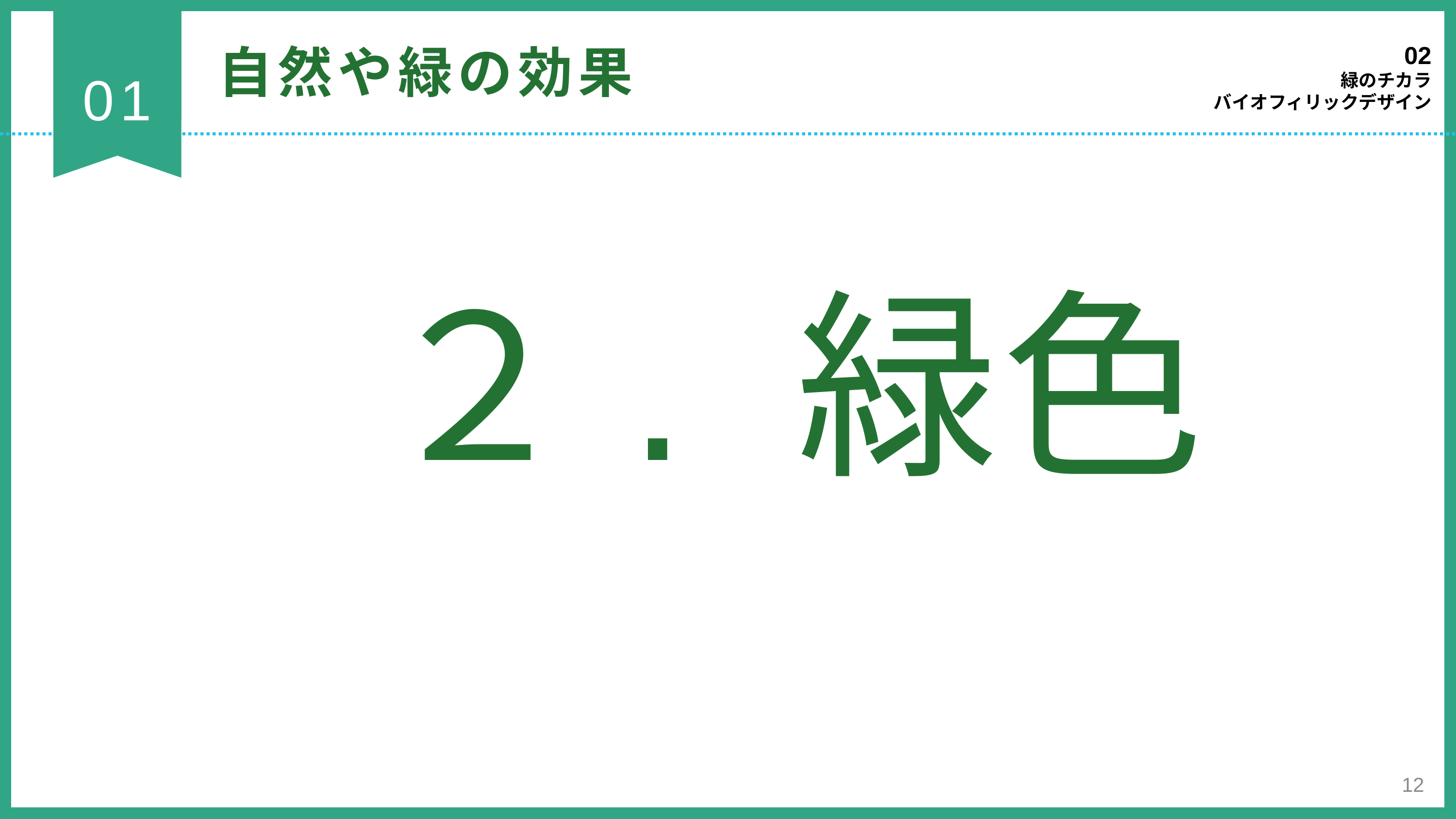

02
緑のチカラ
バイオフィリックデザイン
自然や緑の効果
01

２. 緑色

12